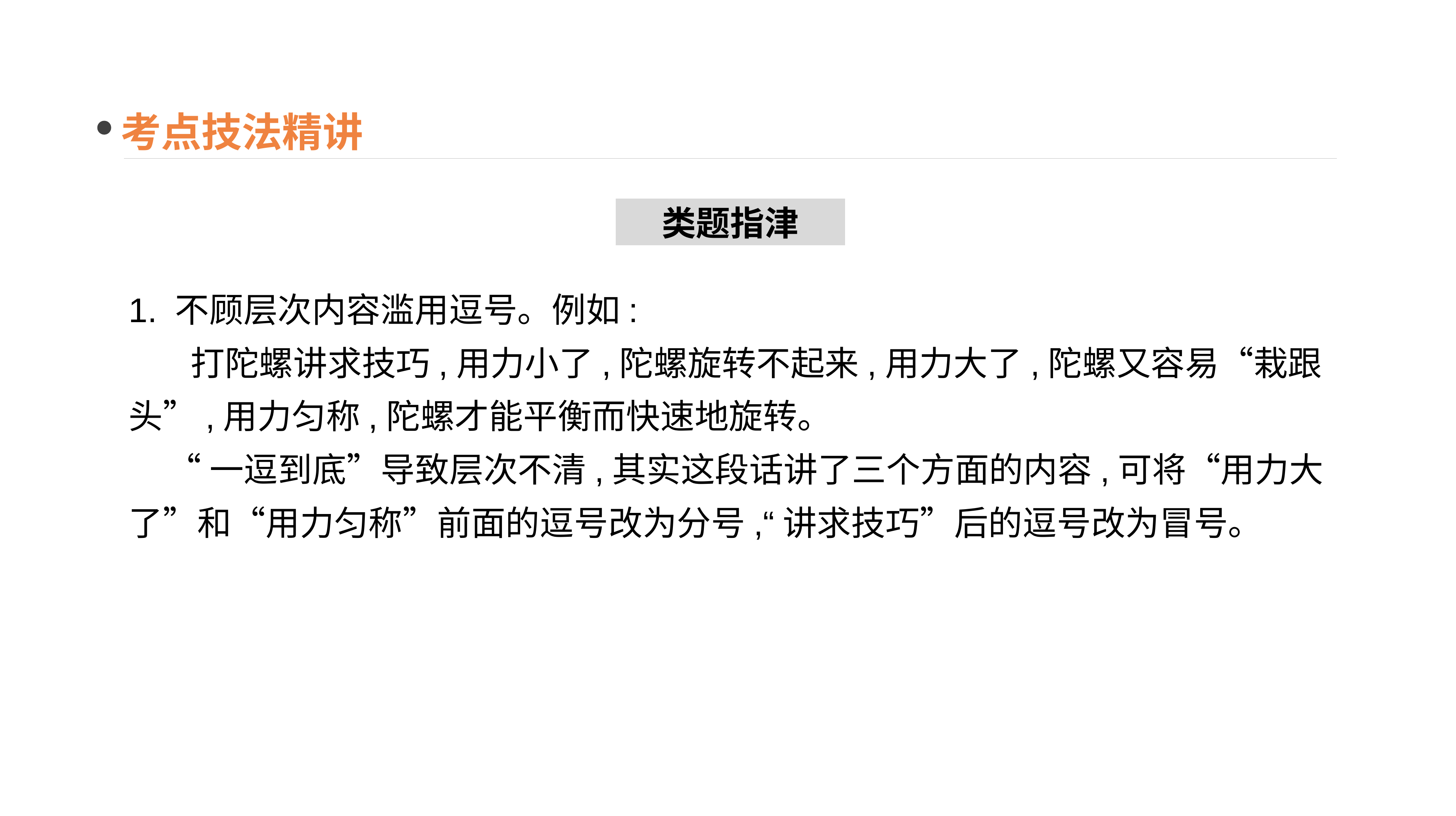

考点技法精讲

类题指津
1. 不顾层次内容滥用逗号。例如:
       打陀螺讲求技巧,用力小了,陀螺旋转不起来,用力大了,陀螺又容易“栽跟头”,用力匀称,陀螺才能平衡而快速地旋转。
     “一逗到底”导致层次不清,其实这段话讲了三个方面的内容,可将“用力大了”和“用力匀称”前面的逗号改为分号,“讲求技巧”后的逗号改为冒号。